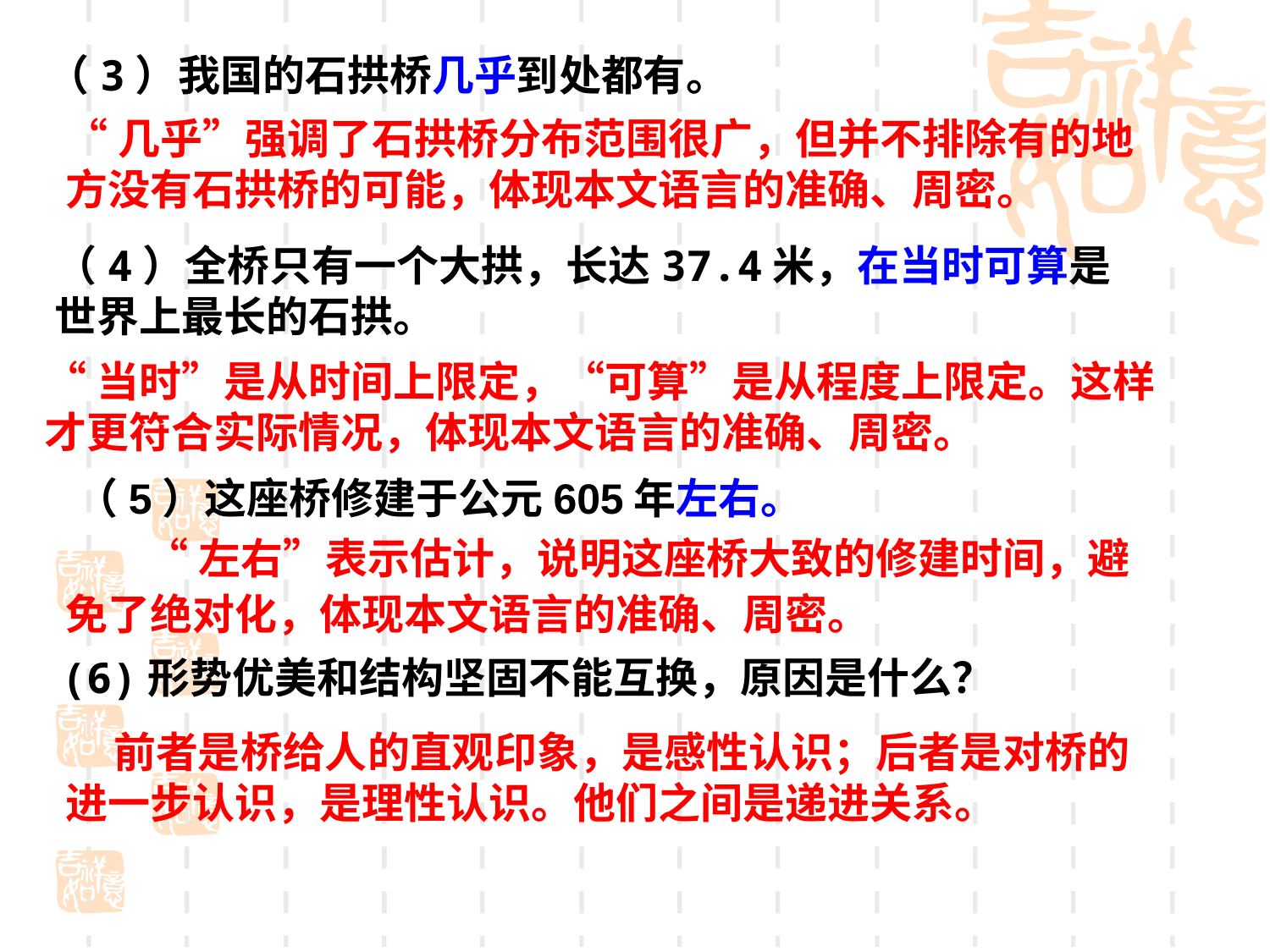

（3）我国的石拱桥几乎到处都有。
“几乎”强调了石拱桥分布范围很广，但并不排除有的地方没有石拱桥的可能，体现本文语言的准确、周密。
（4）全桥只有一个大拱，长达37.4米，在当时可算是世界上最长的石拱。

“当时”是从时间上限定，“可算”是从程度上限定。这样才更符合实际情况，体现本文语言的准确、周密。
（5）这座桥修建于公元605年左右。
     “左右”表示估计，说明这座桥大致的修建时间，避免了绝对化，体现本文语言的准确、周密。
(6)形势优美和结构坚固不能互换，原因是什么？
    前者是桥给人的直观印象，是感性认识；后者是对桥的进一步认识，是理性认识。他们之间是递进关系。